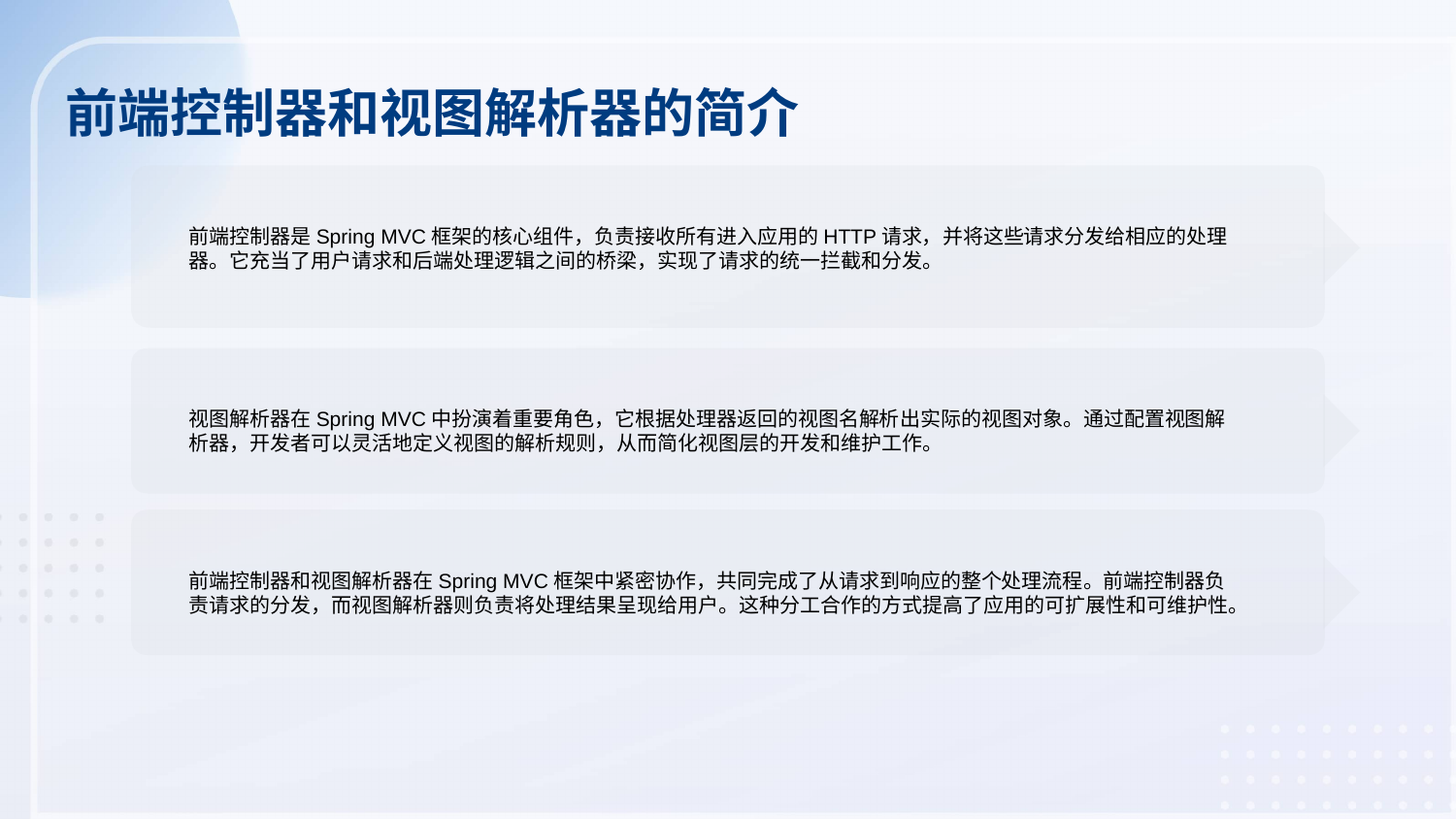

前端控制器和视图解析器的简介

前端控制器是Spring MVC框架的核心组件，负责接收所有进入应用的HTTP请求，并将这些请求分发给相应的处理器。它充当了用户请求和后端处理逻辑之间的桥梁，实现了请求的统一拦截和分发。

视图解析器在Spring MVC中扮演着重要角色，它根据处理器返回的视图名解析出实际的视图对象。通过配置视图解析器，开发者可以灵活地定义视图的解析规则，从而简化视图层的开发和维护工作。

前端控制器和视图解析器在Spring MVC框架中紧密协作，共同完成了从请求到响应的整个处理流程。前端控制器负责请求的分发，而视图解析器则负责将处理结果呈现给用户。这种分工合作的方式提高了应用的可扩展性和可维护性。